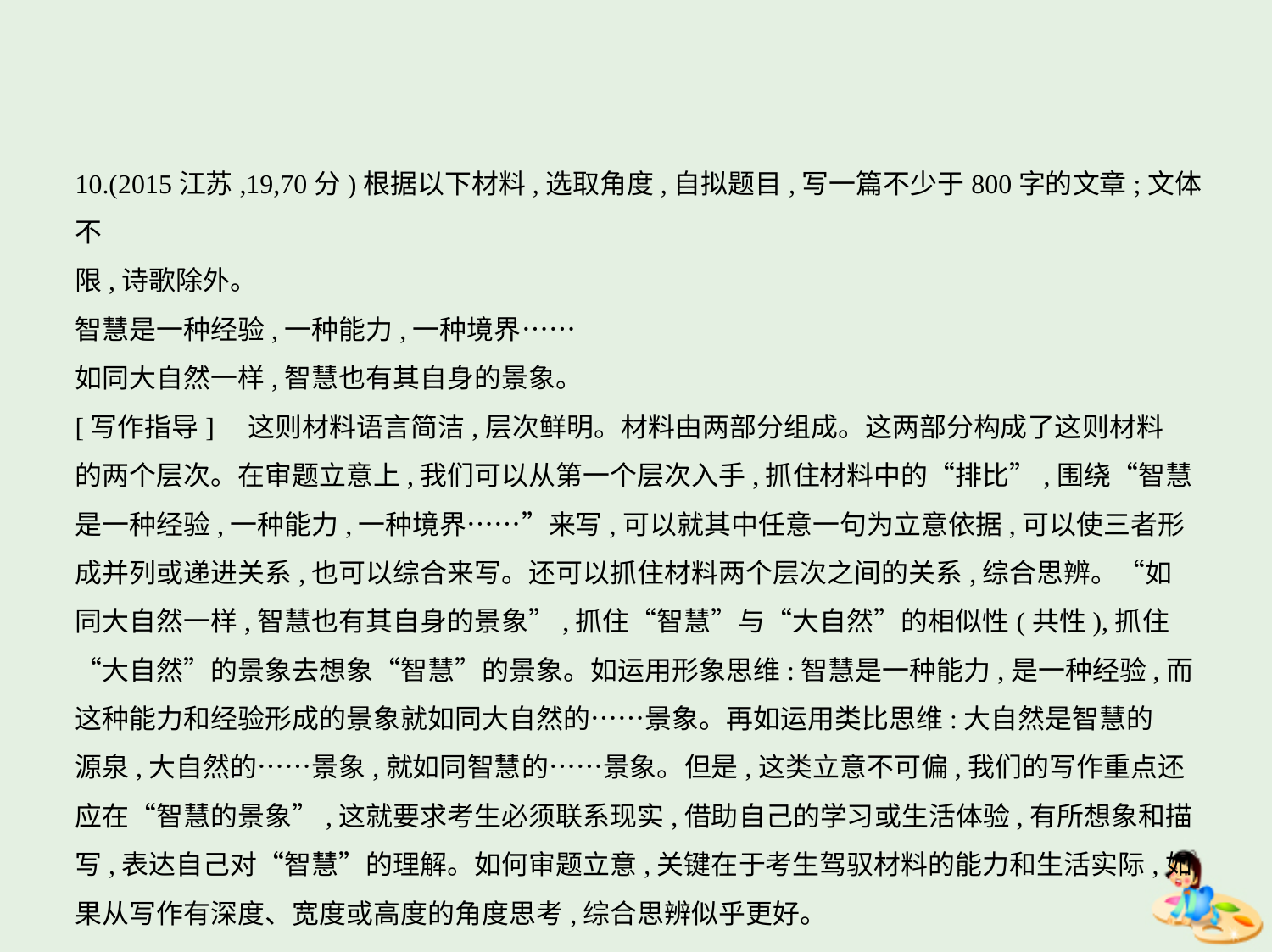

10.(2015江苏,19,70分)根据以下材料,选取角度,自拟题目,写一篇不少于800字的文章;文体不
限,诗歌除外。
智慧是一种经验,一种能力,一种境界……
如同大自然一样,智慧也有其自身的景象。
[写作指导]　这则材料语言简洁,层次鲜明。材料由两部分组成。这两部分构成了这则材料
的两个层次。在审题立意上,我们可以从第一个层次入手,抓住材料中的“排比”,围绕“智慧
是一种经验,一种能力,一种境界……”来写,可以就其中任意一句为立意依据,可以使三者形
成并列或递进关系,也可以综合来写。还可以抓住材料两个层次之间的关系,综合思辨。“如
同大自然一样,智慧也有其自身的景象”,抓住“智慧”与“大自然”的相似性(共性),抓住
“大自然”的景象去想象“智慧”的景象。如运用形象思维:智慧是一种能力,是一种经验,而
这种能力和经验形成的景象就如同大自然的……景象。再如运用类比思维:大自然是智慧的
源泉,大自然的……景象,就如同智慧的……景象。但是,这类立意不可偏,我们的写作重点还
应在“智慧的景象”,这就要求考生必须联系现实,借助自己的学习或生活体验,有所想象和描
写,表达自己对“智慧”的理解。如何审题立意,关键在于考生驾驭材料的能力和生活实际,如
果从写作有深度、宽度或高度的角度思考,综合思辨似乎更好。